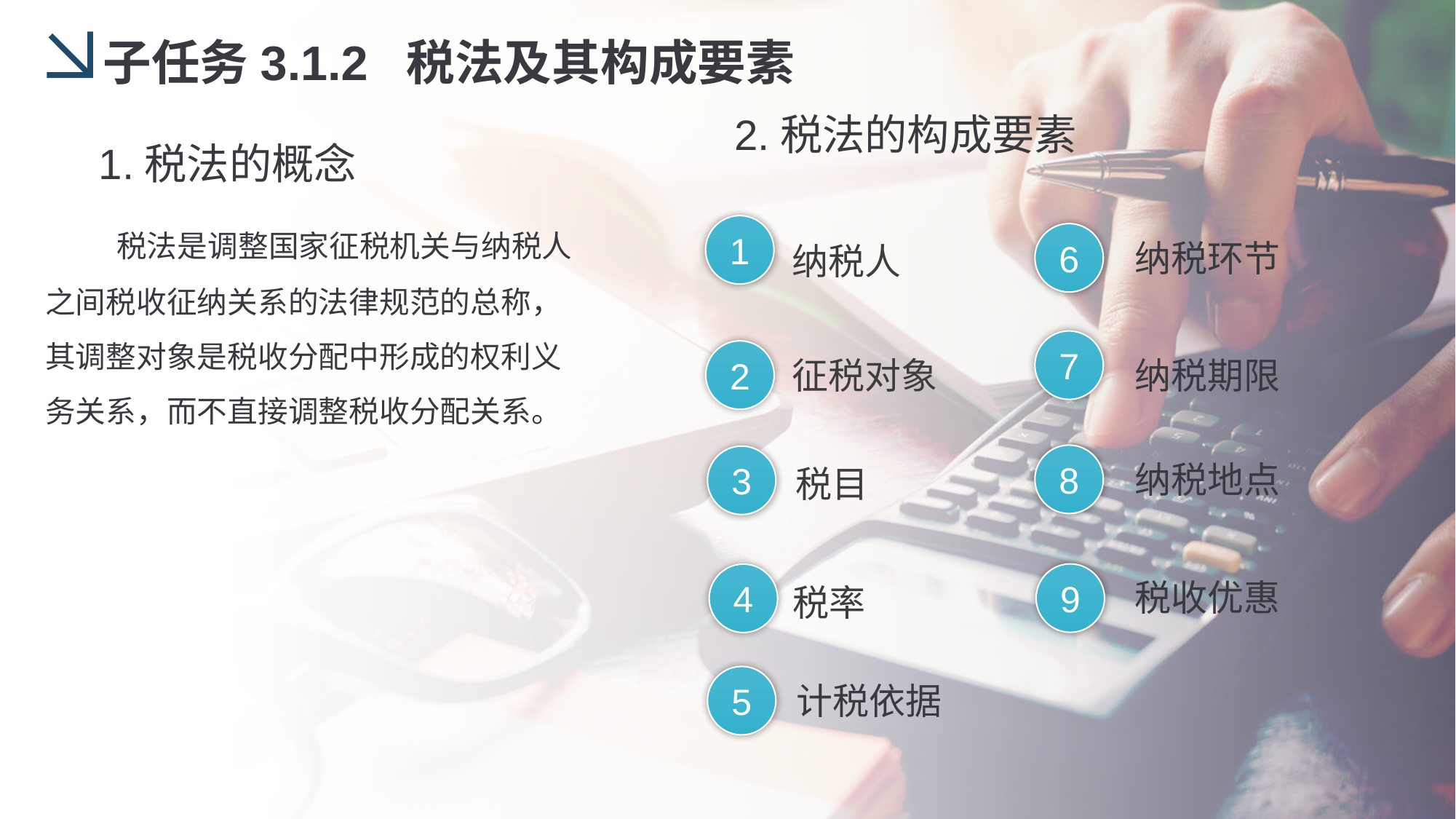

子任务3.1.2  税法及其构成要素

2.税法的构成要素
1.税法的概念
        税法是调整国家征税机关与纳税人之间税收征纳关系的法律规范的总称，其调整对象是税收分配中形成的权利义务关系，而不直接调整税收分配关系。
1
6
纳税环节
纳税人
7
2
征税对象
纳税期限
8
3
纳税地点
税目
9
4
税收优惠
税率
5
计税依据